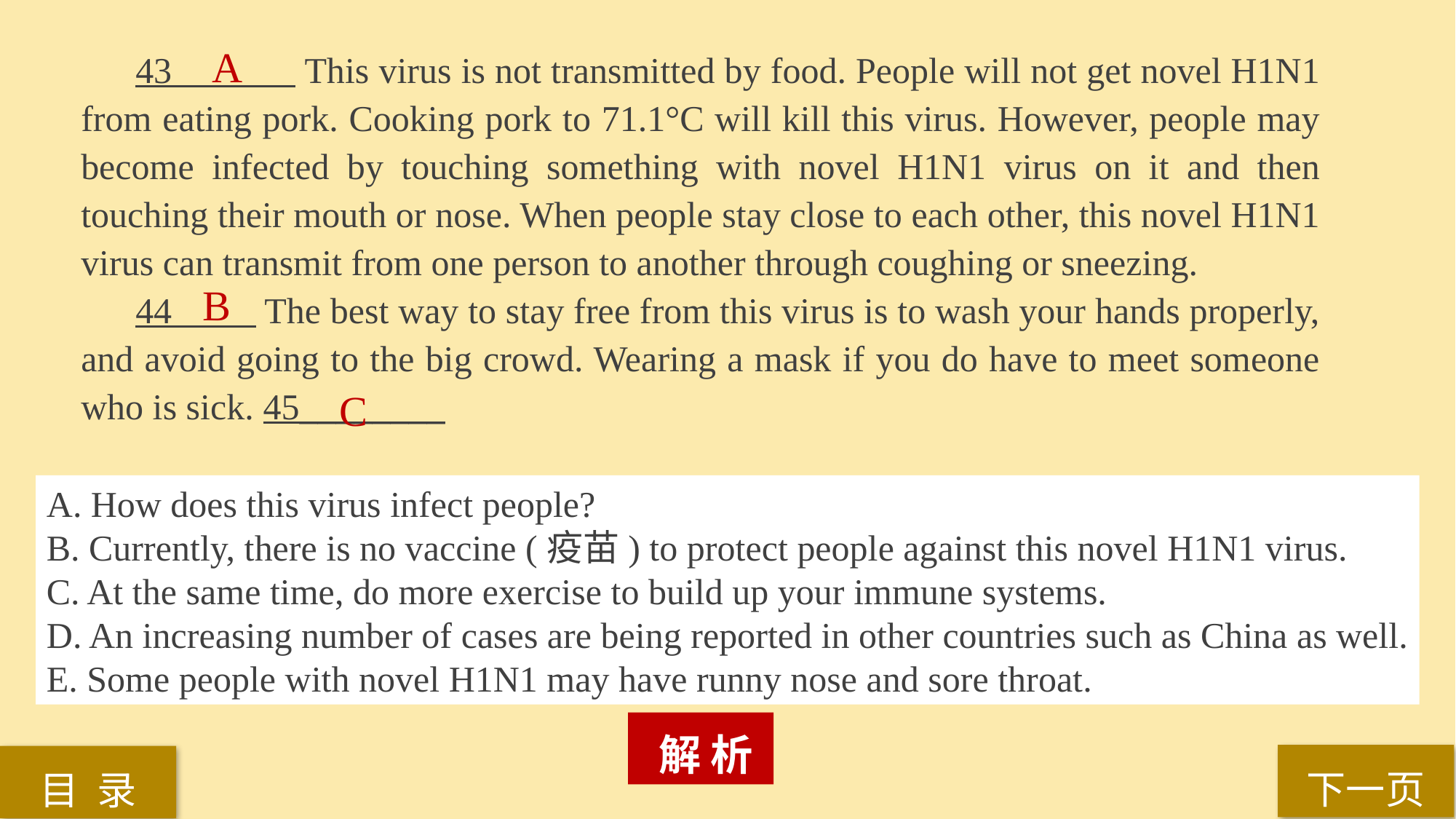

43              This virus is not transmitted by food. People will not get novel H1N1 from eating pork. Cooking pork to 71.1°C will kill this virus. However, people may become infected by touching something with novel H1N1 virus on it and then touching their mouth or nose. When people stay close to each other, this novel H1N1 virus can transmit from one person to another through coughing or sneezing.
44          The best way to stay free from this virus is to wash your hands properly, and avoid going to the big crowd. Wearing a mask if you do have to meet someone who is sick. 45________
A
B
C
A. How does this virus infect people?
B. Currently, there is no vaccine (疫苗) to protect people against this novel H1N1 virus.
C. At the same time, do more exercise to build up your immune systems.
D. An increasing number of cases are being reported in other countries such as China as well.
E. Some people with novel H1N1 may have runny nose and sore throat.
 解 析